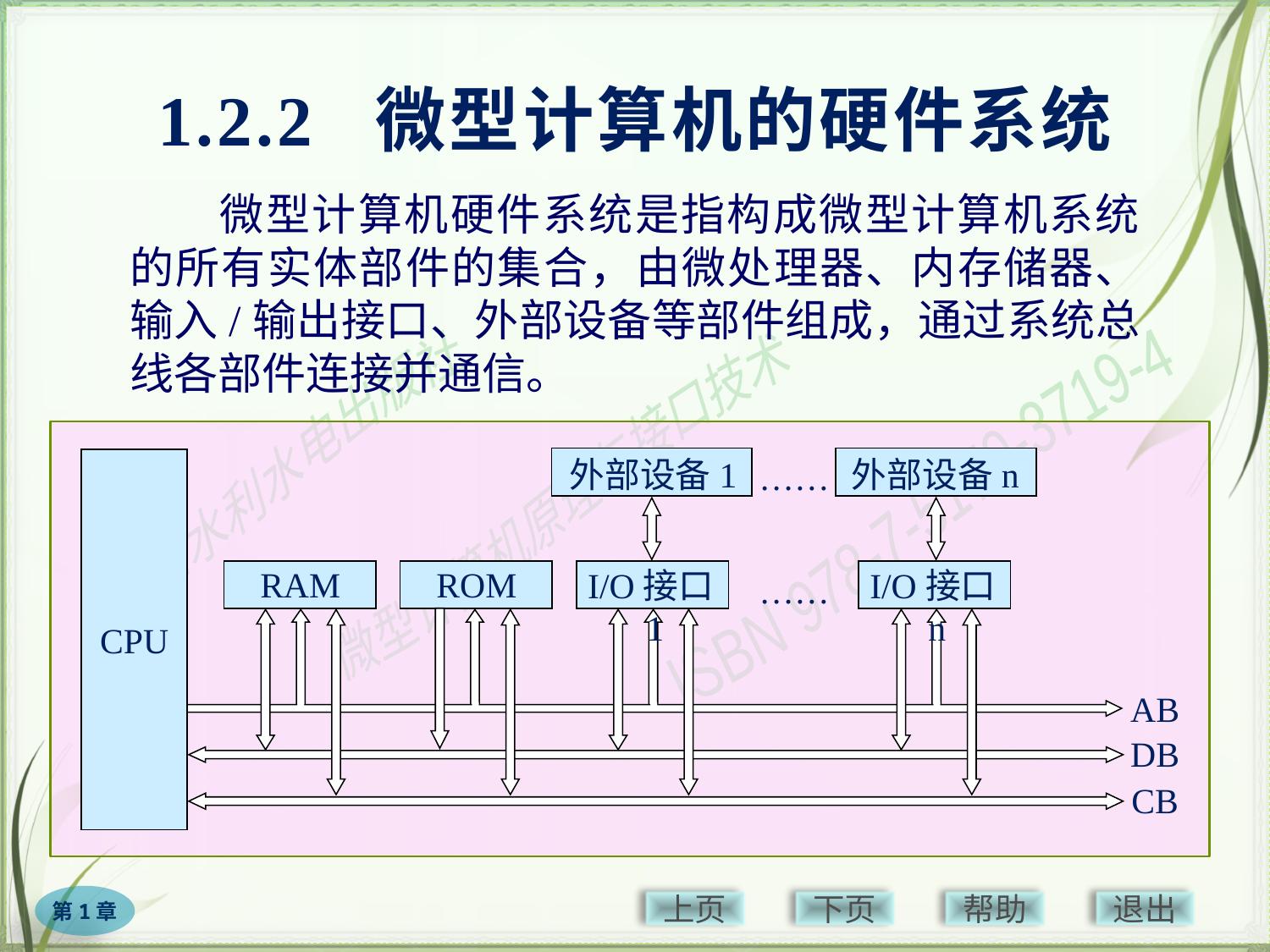

# 1.2.2  微型计算机的硬件系统
微型计算机硬件系统是指构成微型计算机系统的所有实体部件的集合，由微处理器、内存储器、输入/输出接口、外部设备等部件组成，通过系统总线各部件连接并通信。

外部设备1
外部设备n

CPU

……
RAM
ROM
I/O接口1
I/O接口n
……
   AB
   DB
   CB